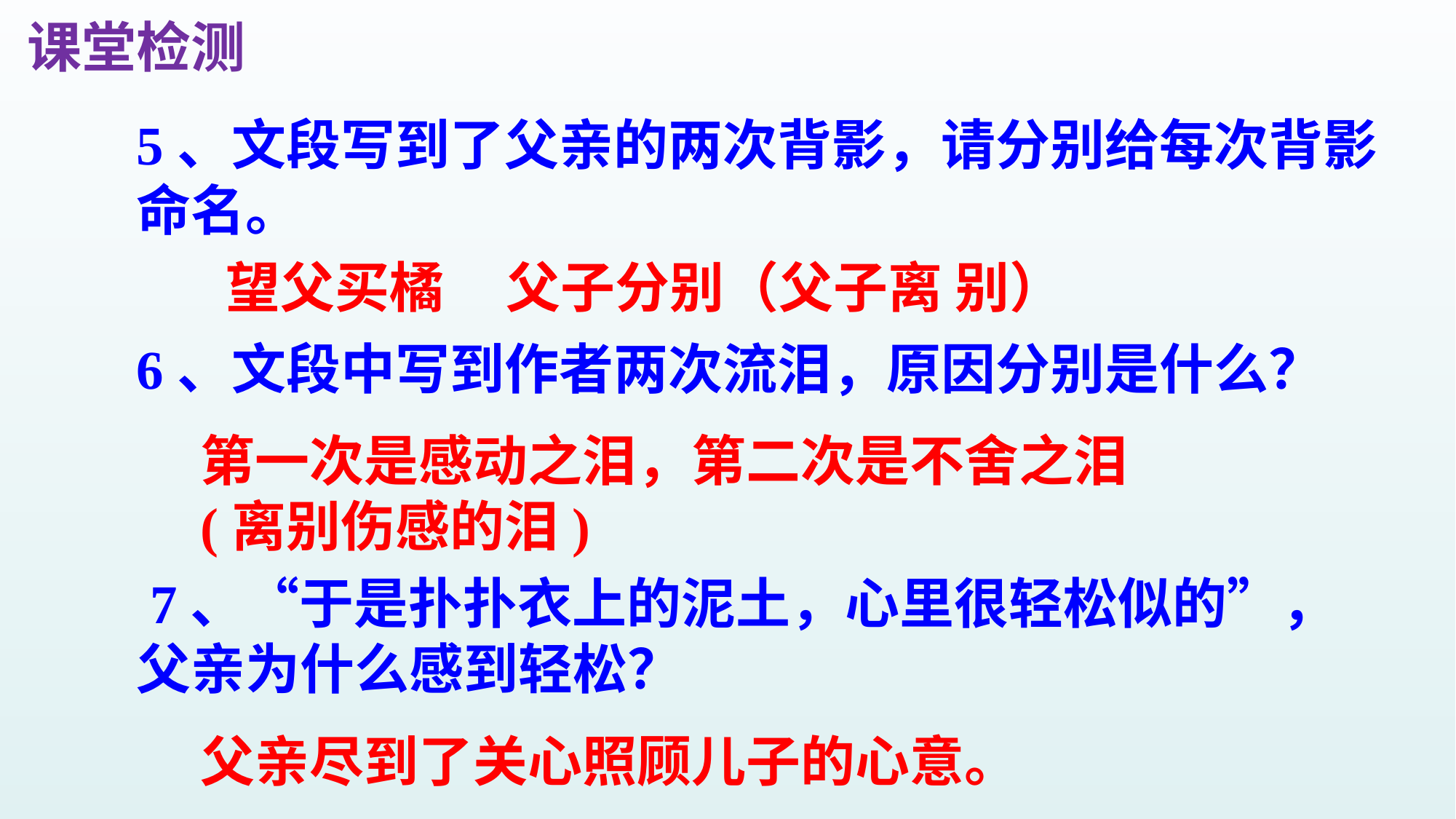

课堂检测
5、文段写到了父亲的两次背影，请分别给每次背影
命名。
 望父买橘     父子分别（父子离 别）
6、文段中写到作者两次流泪，原因分别是什么？
第一次是感动之泪，第二次是不舍之泪
(离别伤感的泪)
 7、“于是扑扑衣上的泥土，心里很轻松似的”，父亲为什么感到轻松？
父亲尽到了关心照顾儿子的心意。